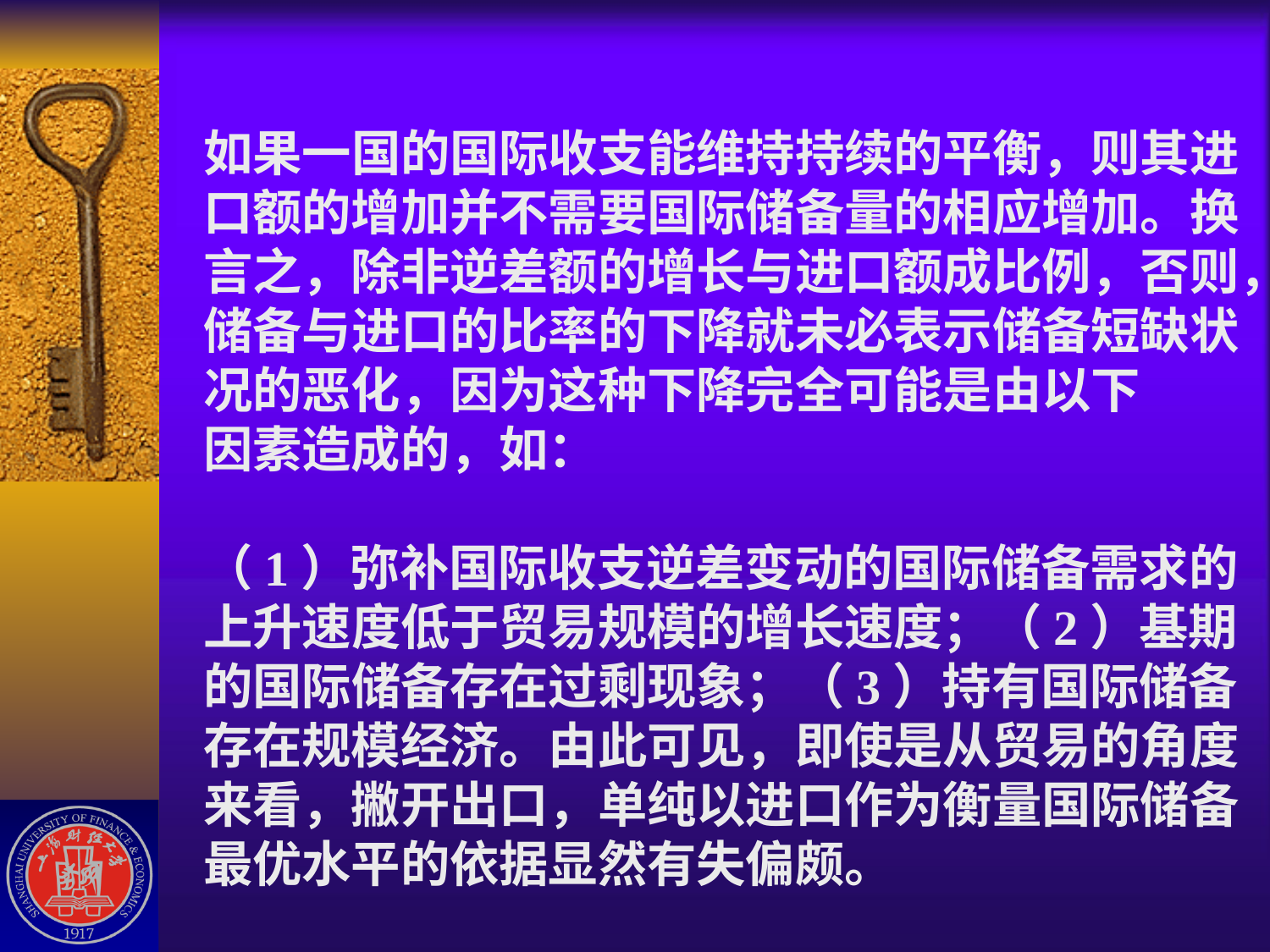

# 如果一国的国际收支能维持持续的平衡，则其进口额的增加并不需要国际储备量的相应增加。换言之，除非逆差额的增长与进口额成比例，否则，储备与进口的比率的下降就未必表示储备短缺状况的恶化，因为这种下降完全可能是由以下 因素造成的，如： （1）弥补国际收支逆差变动的国际储备需求的上升速度低于贸易规模的增长速度；（2）基期的国际储备存在过剩现象；（3）持有国际储备存在规模经济。由此可见，即使是从贸易的角度来看，撇开出口，单纯以进口作为衡量国际储备最优水平的依据显然有失偏颇。